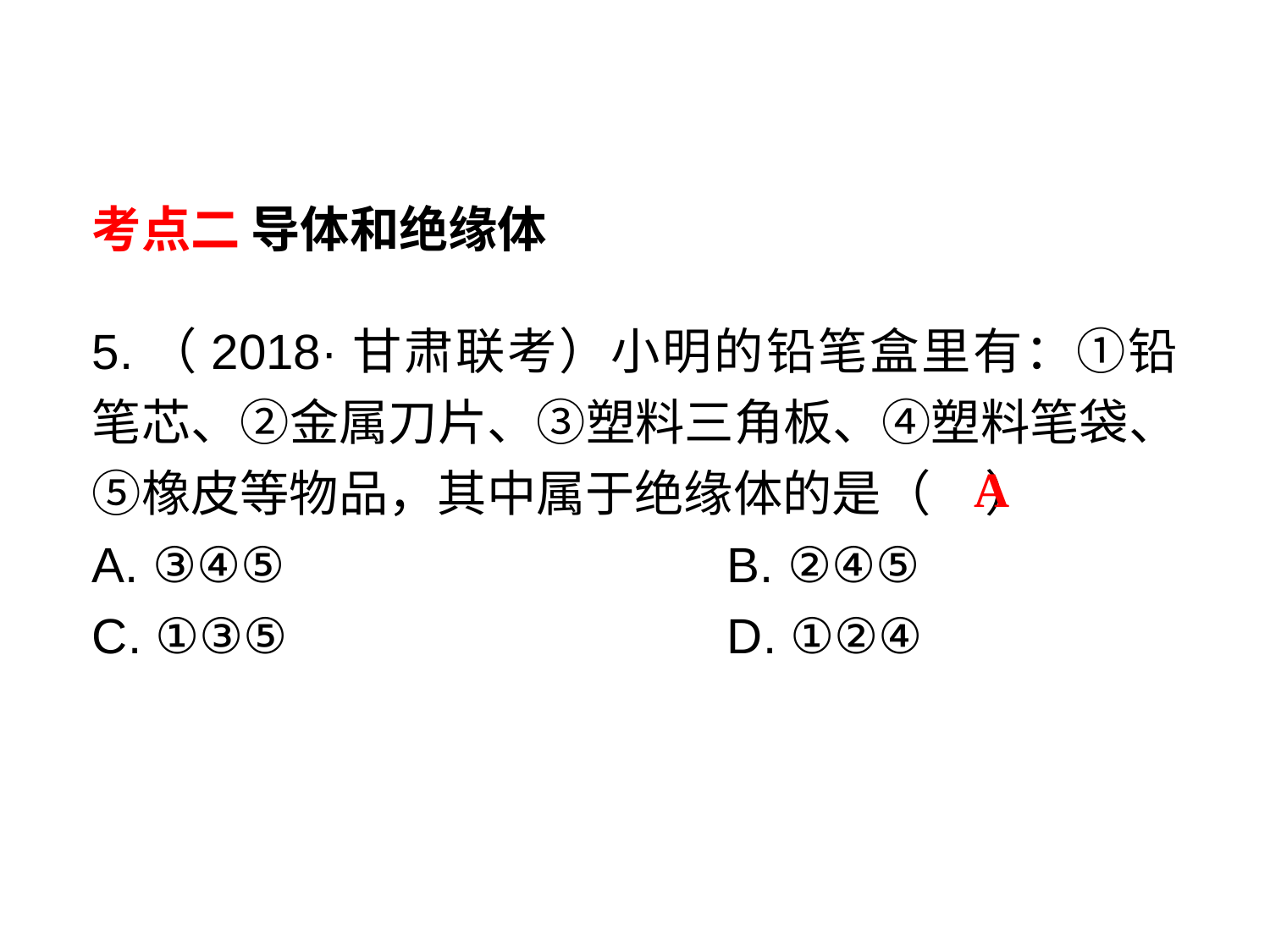

考点二 导体和绝缘体
5.（2018·甘肃联考）小明的铅笔盒里有：①铅笔芯、②金属刀片、③塑料三角板、④塑料笔袋、⑤橡皮等物品，其中属于绝缘体的是（     ）
A. ③④⑤				B. ②④⑤
C. ①③⑤　    			D. ①②④
A